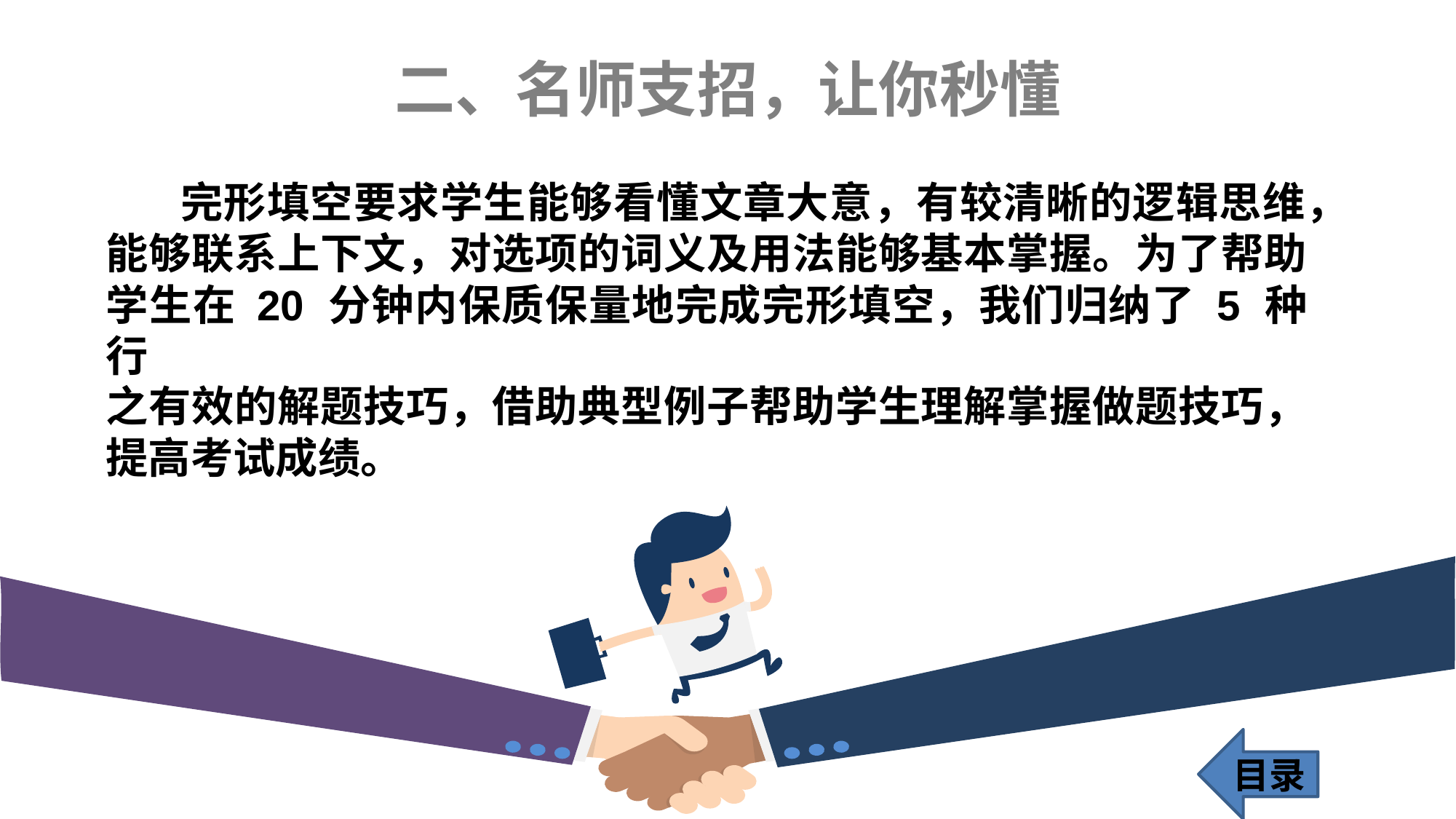

二、名师支招，让你秒懂
      完形填空要求学生能够看懂文章大意，有较清晰的逻辑思维，能够联系上下文，对选项的词义及用法能够基本掌握。为了帮助学生在 20 分钟内保质保量地完成完形填空，我们归纳了 5 种行
之有效的解题技巧，借助典型例子帮助学生理解掌握做题技巧，提高考试成绩。

目录